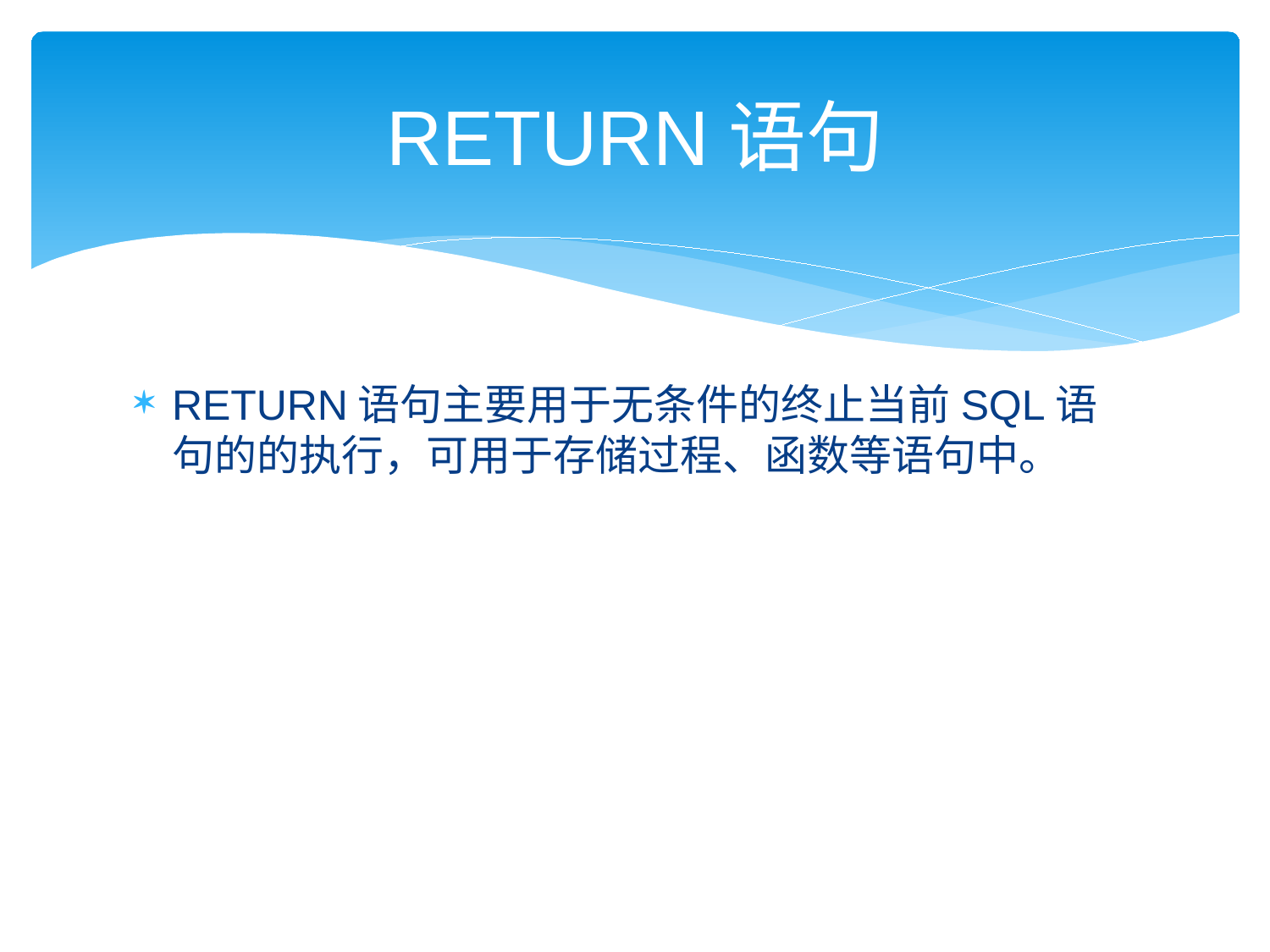

# RETURN语句
RETURN语句主要用于无条件的终止当前SQL语句的的执行，可用于存储过程、函数等语句中。